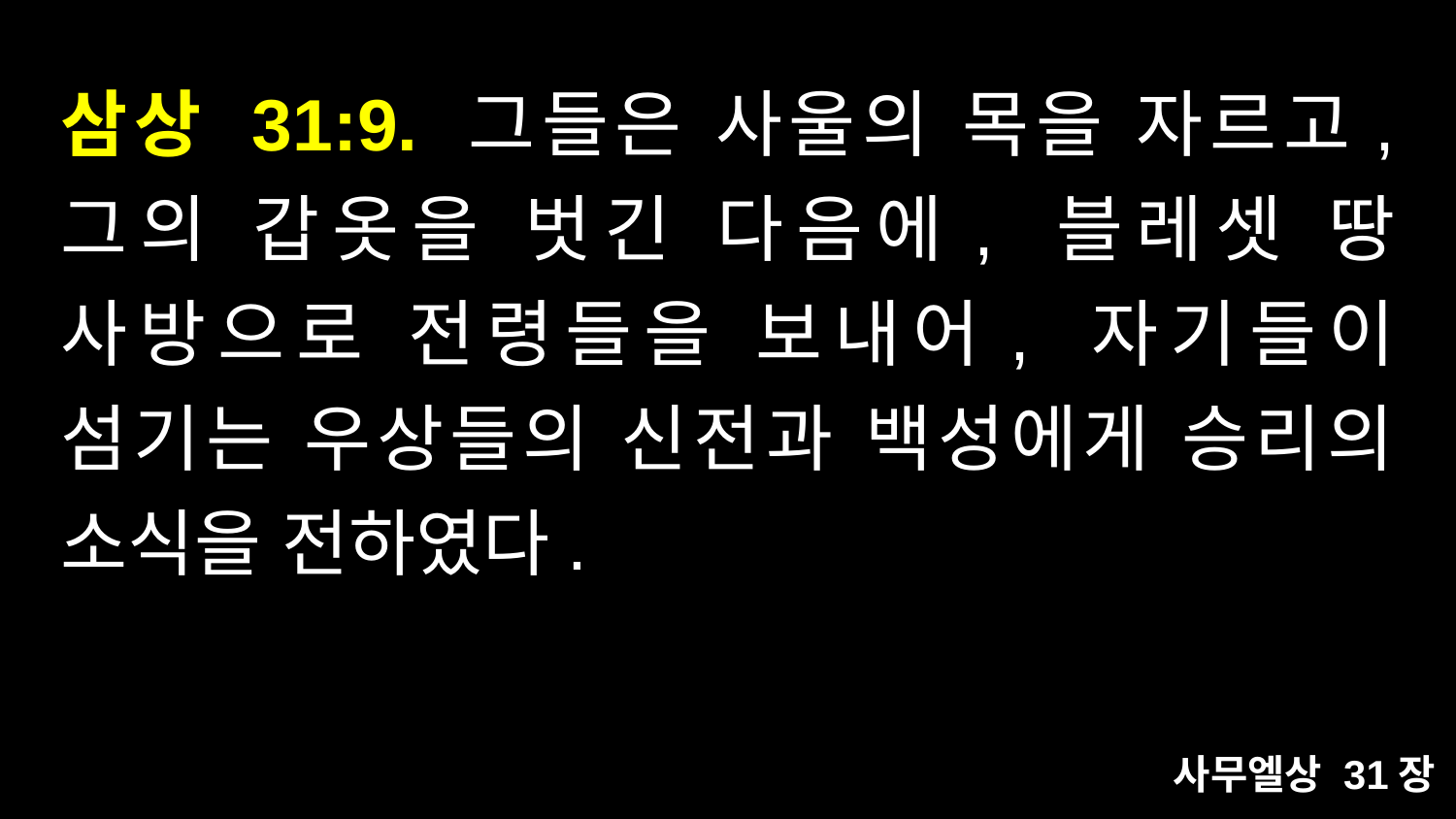

# 삼상 31:9. 그들은 사울의 목을 자르고, 그의 갑옷을 벗긴 다음에, 블레셋 땅 사방으로 전령들을 보내어, 자기들이 섬기는 우상들의 신전과 백성에게 승리의 소식을 전하였다.
사무엘상 31장